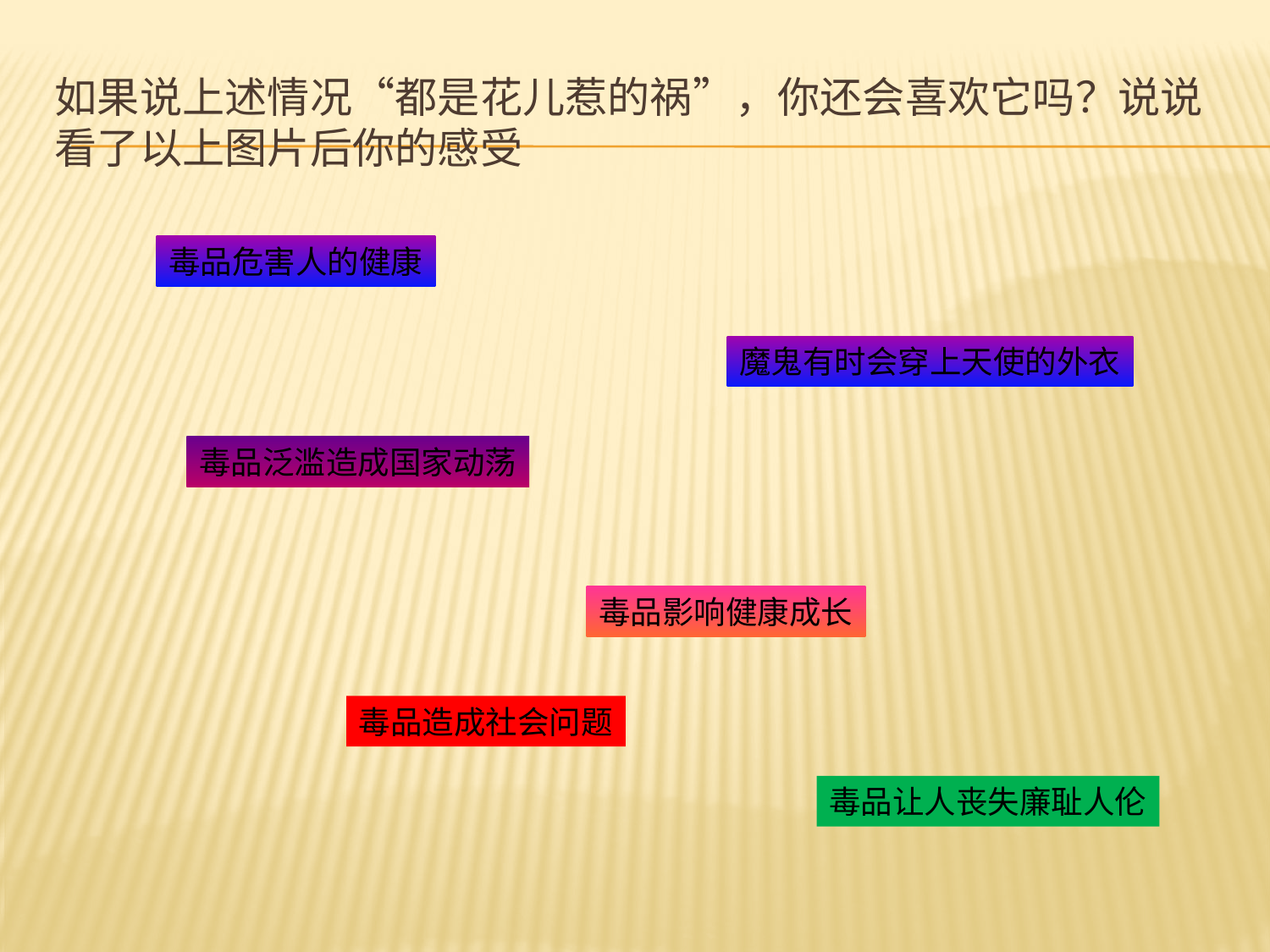

# 如果说上述情况“都是花儿惹的祸”，你还会喜欢它吗？说说看了以上图片后你的感受
毒品危害人的健康
魔鬼有时会穿上天使的外衣
毒品泛滥造成国家动荡
毒品影响健康成长
毒品造成社会问题
毒品让人丧失廉耻人伦